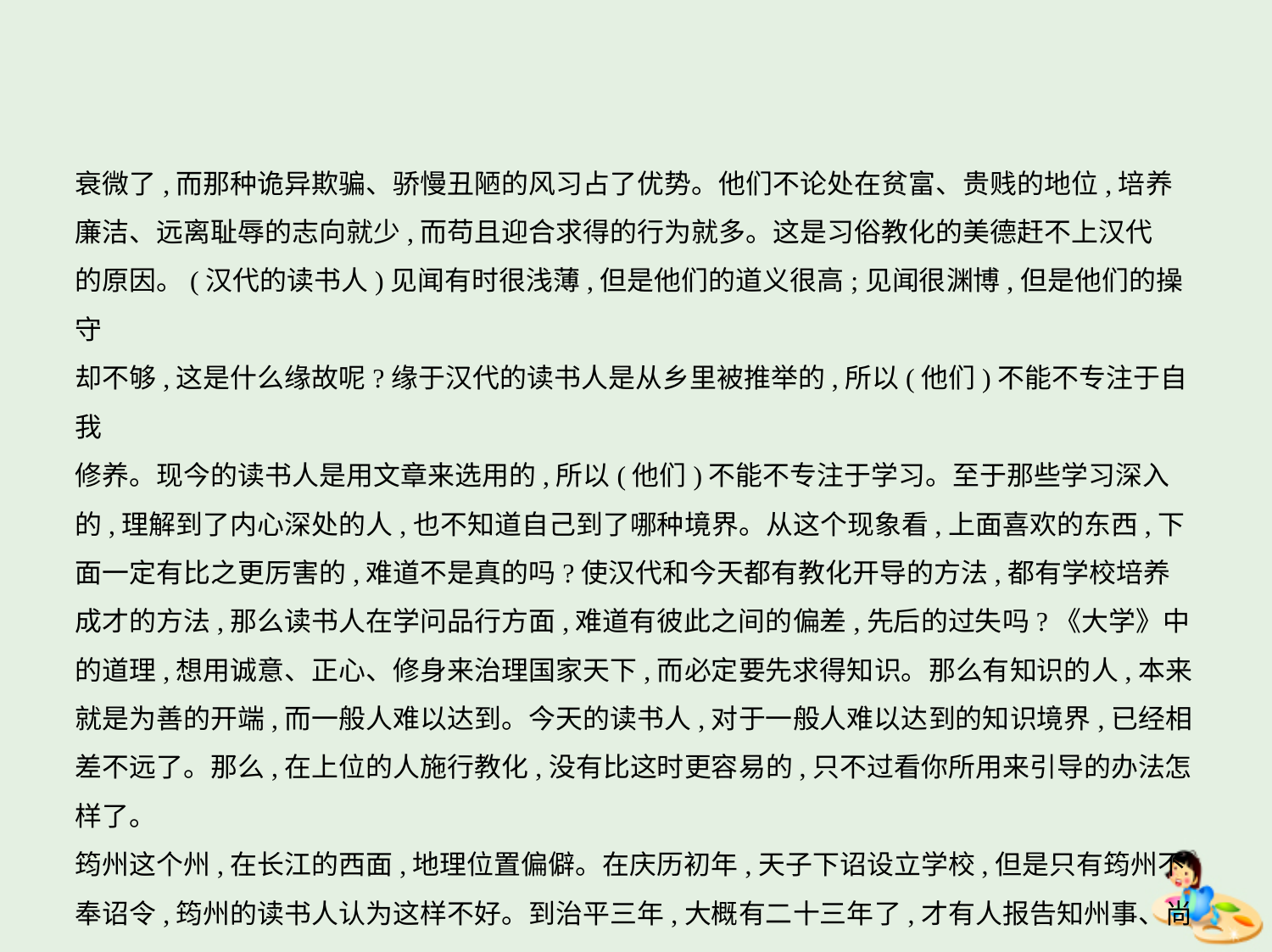

衰微了,而那种诡异欺骗、骄慢丑陋的风习占了优势。他们不论处在贫富、贵贱的地位,培养
廉洁、远离耻辱的志向就少,而苟且迎合求得的行为就多。这是习俗教化的美德赶不上汉代
的原因。(汉代的读书人)见闻有时很浅薄,但是他们的道义很高;见闻很渊博,但是他们的操守
却不够,这是什么缘故呢?缘于汉代的读书人是从乡里被推举的,所以(他们)不能不专注于自我
修养。现今的读书人是用文章来选用的,所以(他们)不能不专注于学习。至于那些学习深入
的,理解到了内心深处的人,也不知道自己到了哪种境界。从这个现象看,上面喜欢的东西,下
面一定有比之更厉害的,难道不是真的吗?使汉代和今天都有教化开导的方法,都有学校培养
成才的方法,那么读书人在学问品行方面,难道有彼此之间的偏差,先后的过失吗?《大学》中
的道理,想用诚意、正心、修身来治理国家天下,而必定要先求得知识。那么有知识的人,本来
就是为善的开端,而一般人难以达到。今天的读书人,对于一般人难以达到的知识境界,已经相
差不远了。那么,在上位的人施行教化,没有比这时更容易的,只不过看你所用来引导的办法怎
样了。
筠州这个州,在长江的西面,地理位置偏僻。在庆历初年,天子下诏设立学校,但是只有筠州不
奉诏令,筠州的读书人认为这样不好。到治平三年,大概有二十三年了,才有人报告知州事、尚